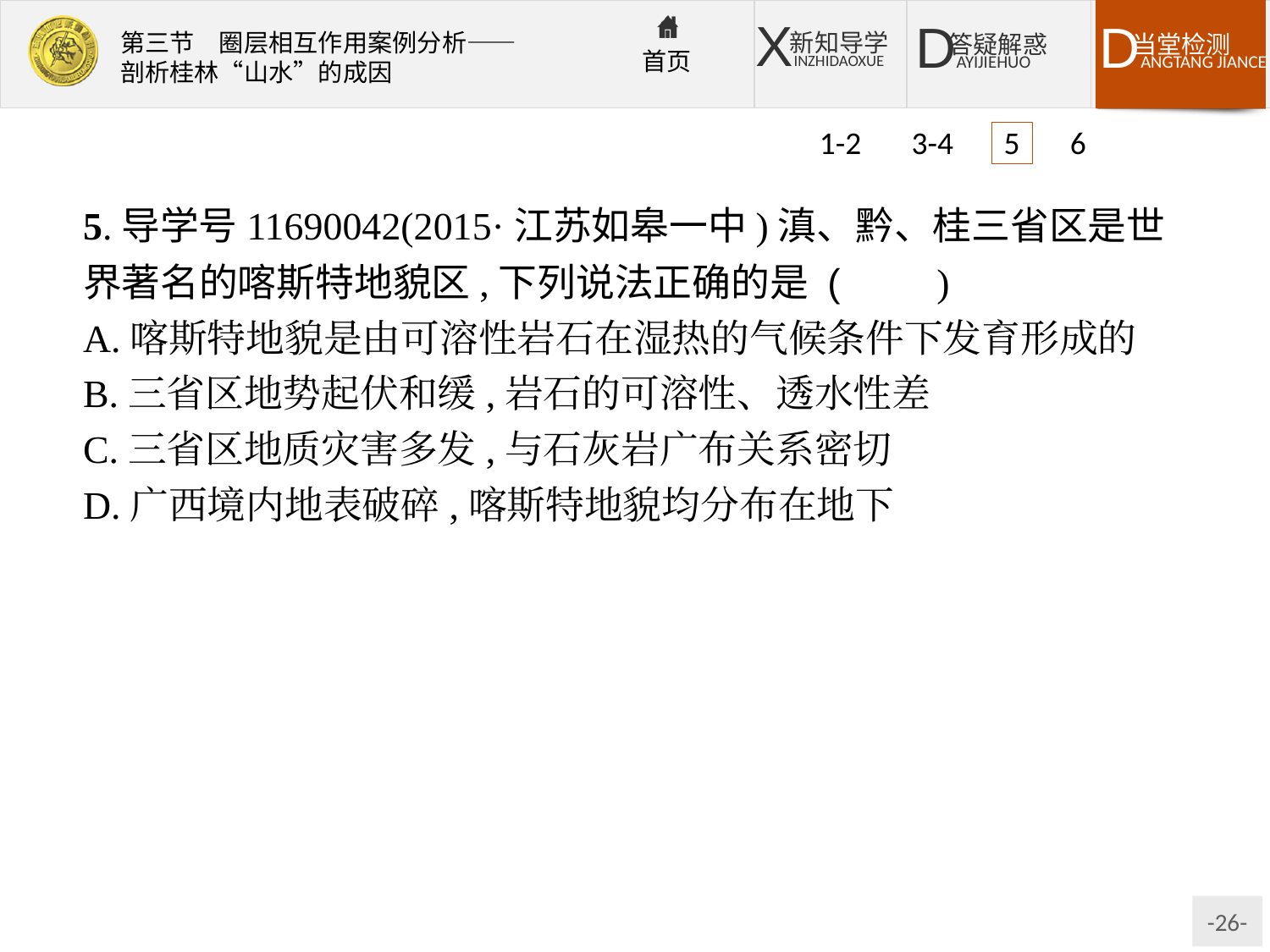

1-2       3-4       5       6

5.导学号11690042(2015·江苏如皋一中)滇、黔、桂三省区是世界著名的喀斯特地貌区,下列说法正确的是 (　　)
A.喀斯特地貌是由可溶性岩石在湿热的气候条件下发育形成的
B.三省区地势起伏和缓,岩石的可溶性、透水性差
C.三省区地质灾害多发,与石灰岩广布关系密切
D.广西境内地表破碎,喀斯特地貌均分布在地下
解析:喀斯特地貌是由可溶性岩石在湿热的气候条件下发育形成的;三省区石灰岩广布且其石灰岩可溶性、透水性好;三省区地质灾害多发,与不稳定的地壳关系密切,与石灰岩广布关系不大;广西境内的喀斯特地貌既有地面喀斯特地貌(如峰林、峰丛等),也有地下喀斯特地貌(如石钟乳、石笋等)。
答案:A